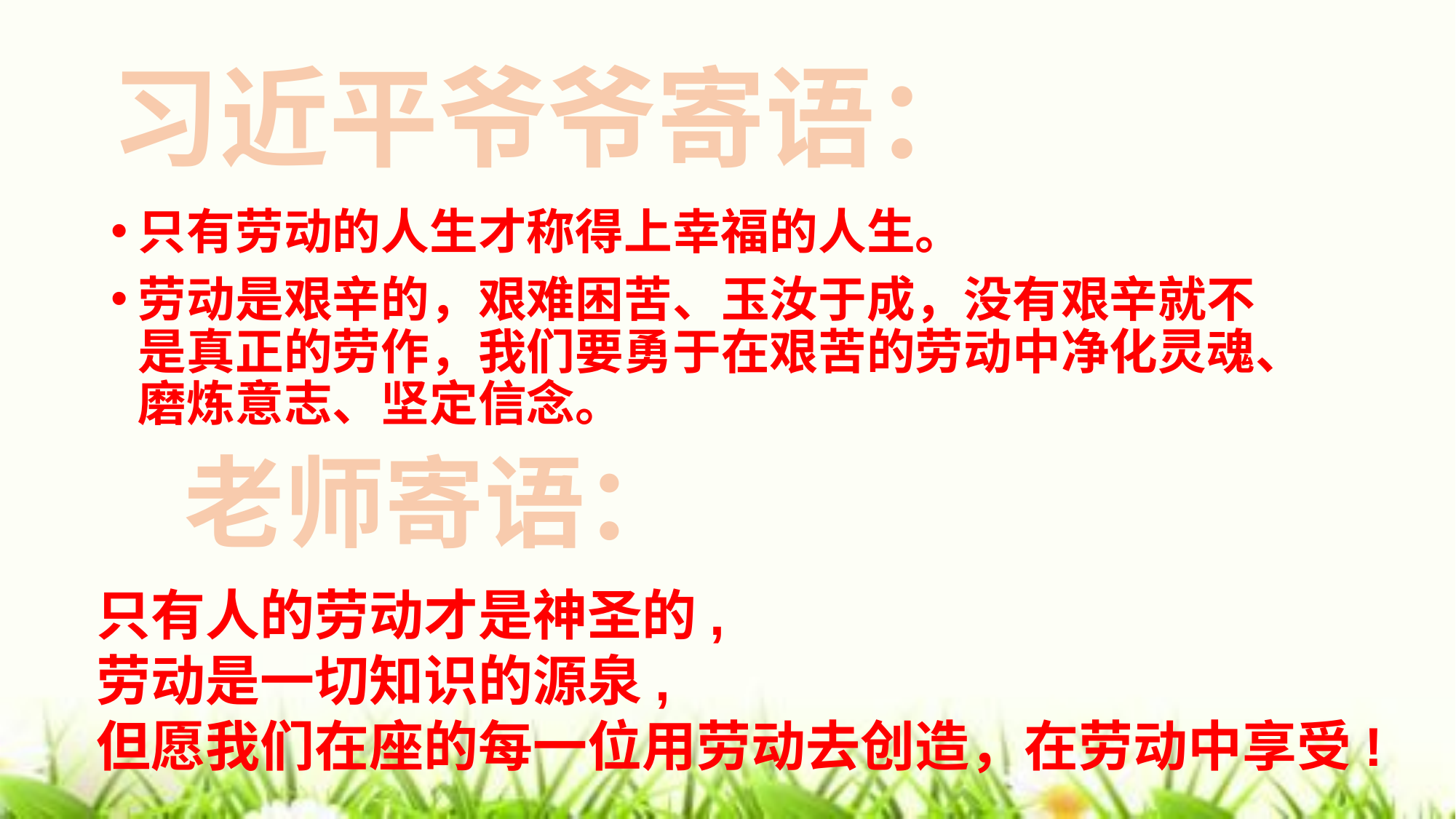

# 习近平爷爷寄语：
只有劳动的人生才称得上幸福的人生。
劳动是艰辛的，艰难困苦、玉汝于成，没有艰辛就不是真正的劳作，我们要勇于在艰苦的劳动中净化灵魂、磨炼意志、坚定信念。
老师寄语：
只有人的劳动才是神圣的,
劳动是一切知识的源泉,
但愿我们在座的每一位用劳动去创造，在劳动中享受!